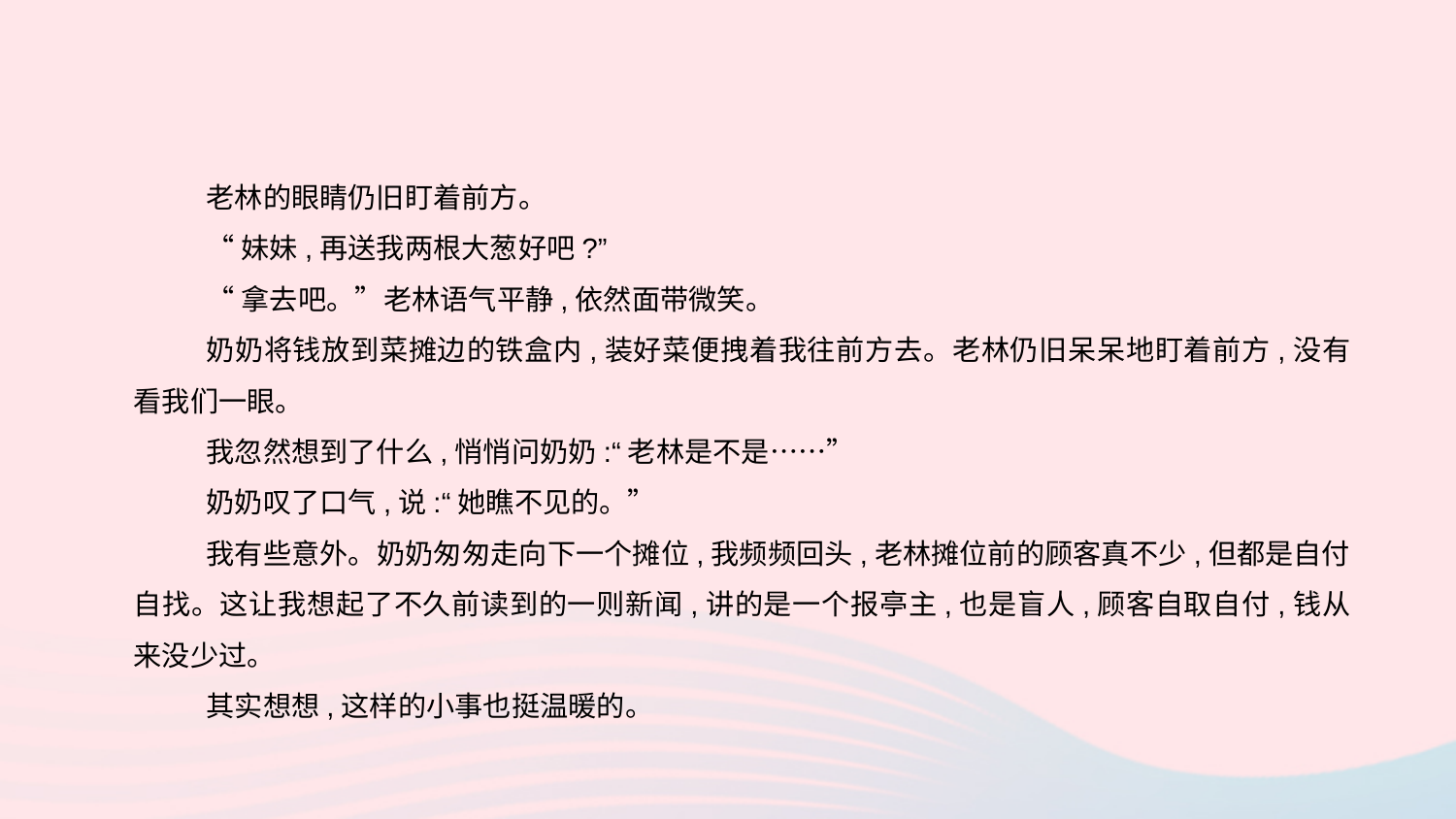

老林的眼睛仍旧盯着前方。
“妹妹,再送我两根大葱好吧?”
“拿去吧。”老林语气平静,依然面带微笑。
奶奶将钱放到菜摊边的铁盒内,装好菜便拽着我往前方去。老林仍旧呆呆地盯着前方,没有看我们一眼。
我忽然想到了什么,悄悄问奶奶:“老林是不是……”
奶奶叹了口气,说:“她瞧不见的。”
我有些意外。奶奶匆匆走向下一个摊位,我频频回头,老林摊位前的顾客真不少,但都是自付自找。这让我想起了不久前读到的一则新闻,讲的是一个报亭主,也是盲人,顾客自取自付,钱从来没少过。
其实想想,这样的小事也挺温暖的。